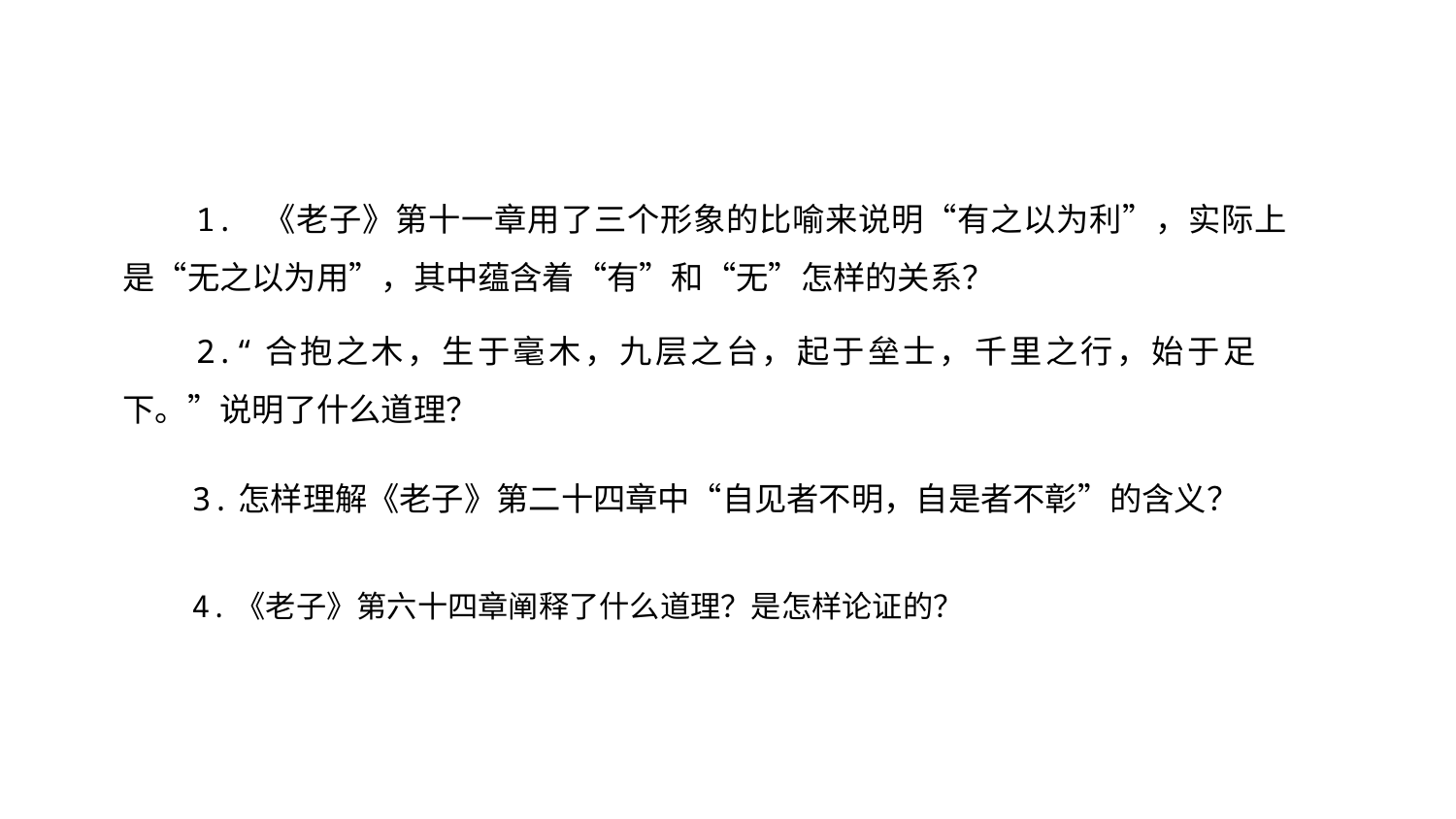

问题探究
1. 《老子》第十一章用了三个形象的比喻来说明“有之以为利”，实际上是“无之以为用”，其中蕴含着“有”和“无”怎样的关系？
2.“合抱之木，生于毫木，九层之台，起于垒士，千里之行，始于足下。”说明了什么道理？
3.怎样理解《老子》第二十四章中“自见者不明，自是者不彰”的含义？
4.《老子》第六十四章阐释了什么道理？是怎样论证的？